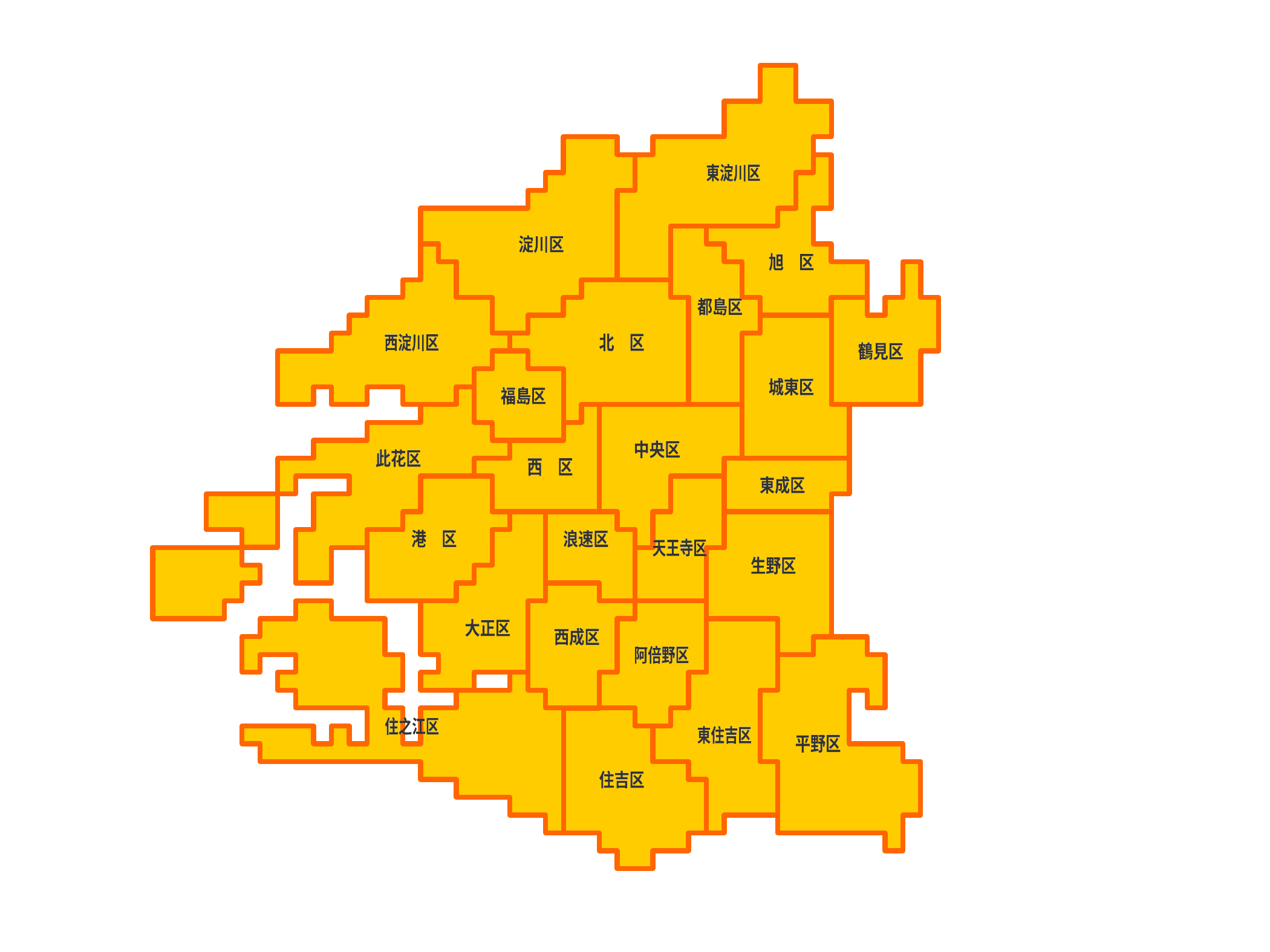

東淀川区
東淀川区
淀川区
淀川区
旭　区
旭　区
都島区
都島区
西淀川区
西淀川区
北　区
北　区
鶴見区
鶴見区
城東区
城東区
福島区
福島区
中央区
中央区
此花区
此花区
西　区
西　区
東成区
東成区
港　区
港　区
浪速区
浪速区
天王寺区
天王寺区
生野区
生野区
大正区
大正区
西成区
西成区
阿倍野区
阿倍野区
住之江区
住之江区
東住吉区
東住吉区
平野区
平野区
住吉区
住吉区